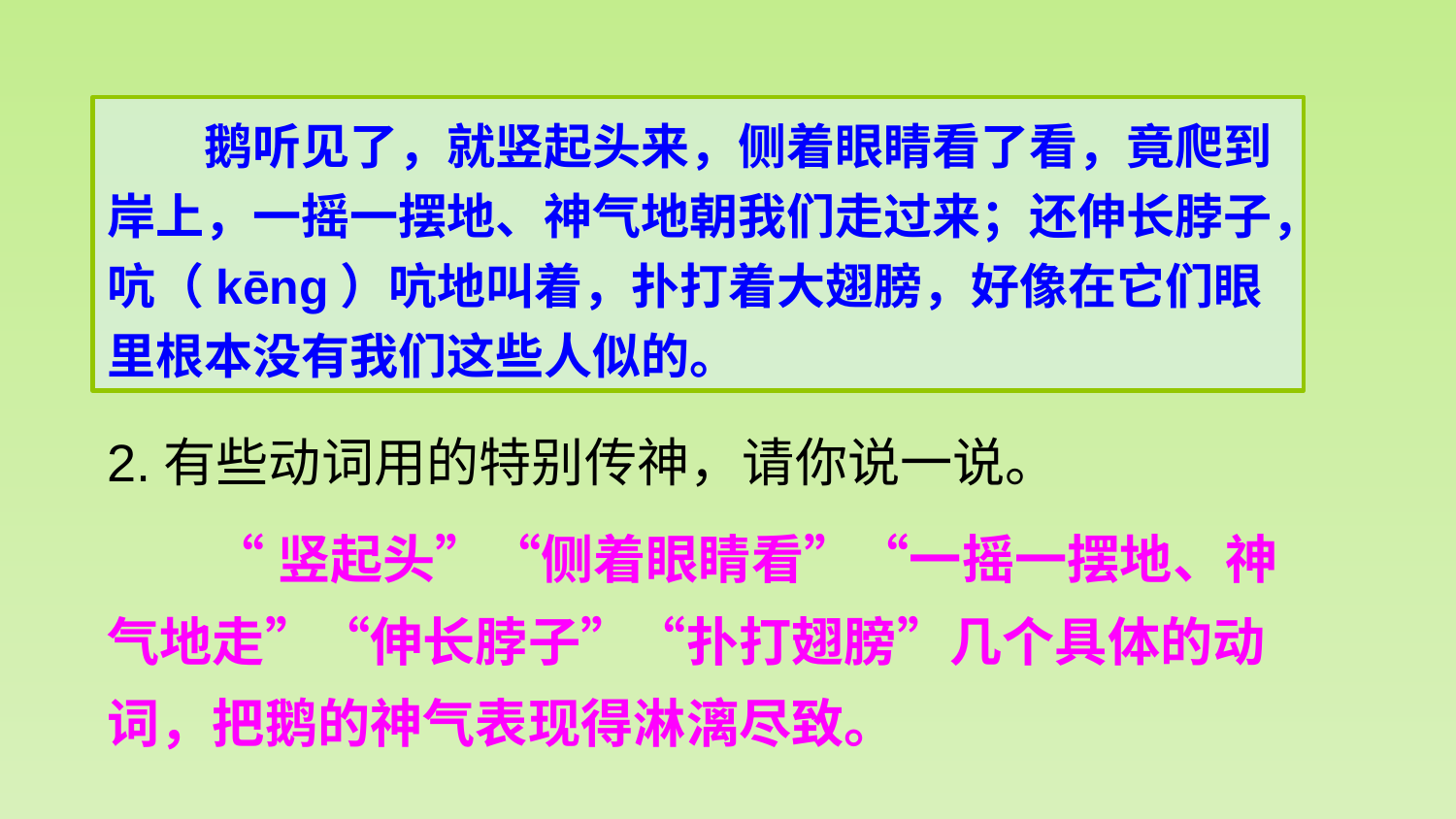

鹅听见了，就竖起头来，侧着眼睛看了看，竟爬到岸上，一摇一摆地、神气地朝我们走过来；还伸长脖子，吭（kēng）吭地叫着，扑打着大翅膀，好像在它们眼里根本没有我们这些人似的。
2.有些动词用的特别传神，请你说一说。
“竖起头”“侧着眼睛看”“一摇一摆地、神气地走”“伸长脖子”“扑打翅膀”几个具体的动词，把鹅的神气表现得淋漓尽致。